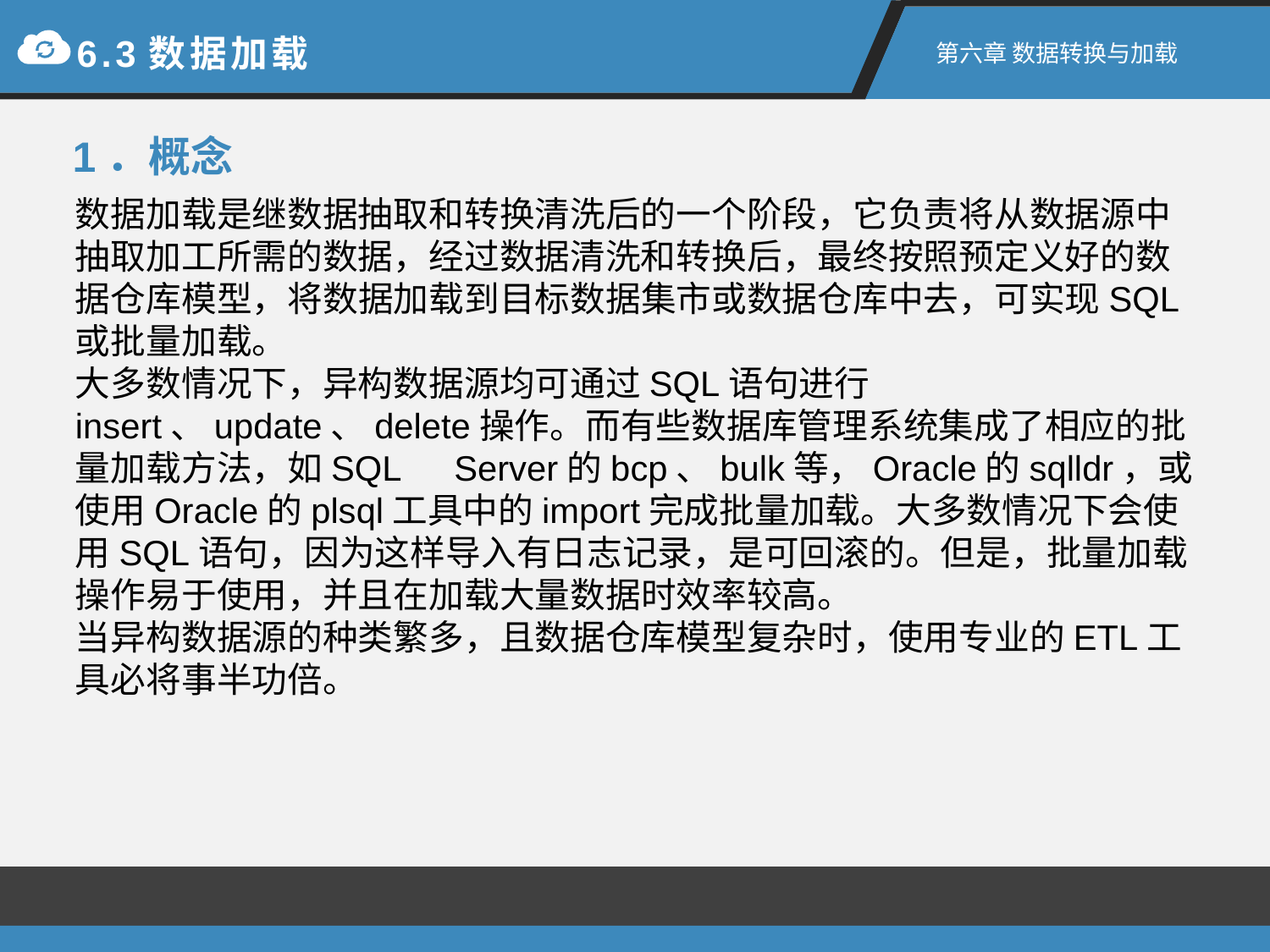

6.3数据加载

第六章 数据转换与加载
1．概念
数据加载是继数据抽取和转换清洗后的一个阶段，它负责将从数据源中抽取加工所需的数据，经过数据清洗和转换后，最终按照预定义好的数据仓库模型，将数据加载到目标数据集市或数据仓库中去，可实现SQL或批量加载。
大多数情况下，异构数据源均可通过SQL语句进行insert、update、delete操作。而有些数据库管理系统集成了相应的批量加载方法，如SQL　Server的bcp、bulk等，Oracle的sqlldr，或使用Oracle的plsql工具中的import完成批量加载。大多数情况下会使用SQL语句，因为这样导入有日志记录，是可回滚的。但是，批量加载操作易于使用，并且在加载大量数据时效率较高。
当异构数据源的种类繁多，且数据仓库模型复杂时，使用专业的ETL工具必将事半功倍。